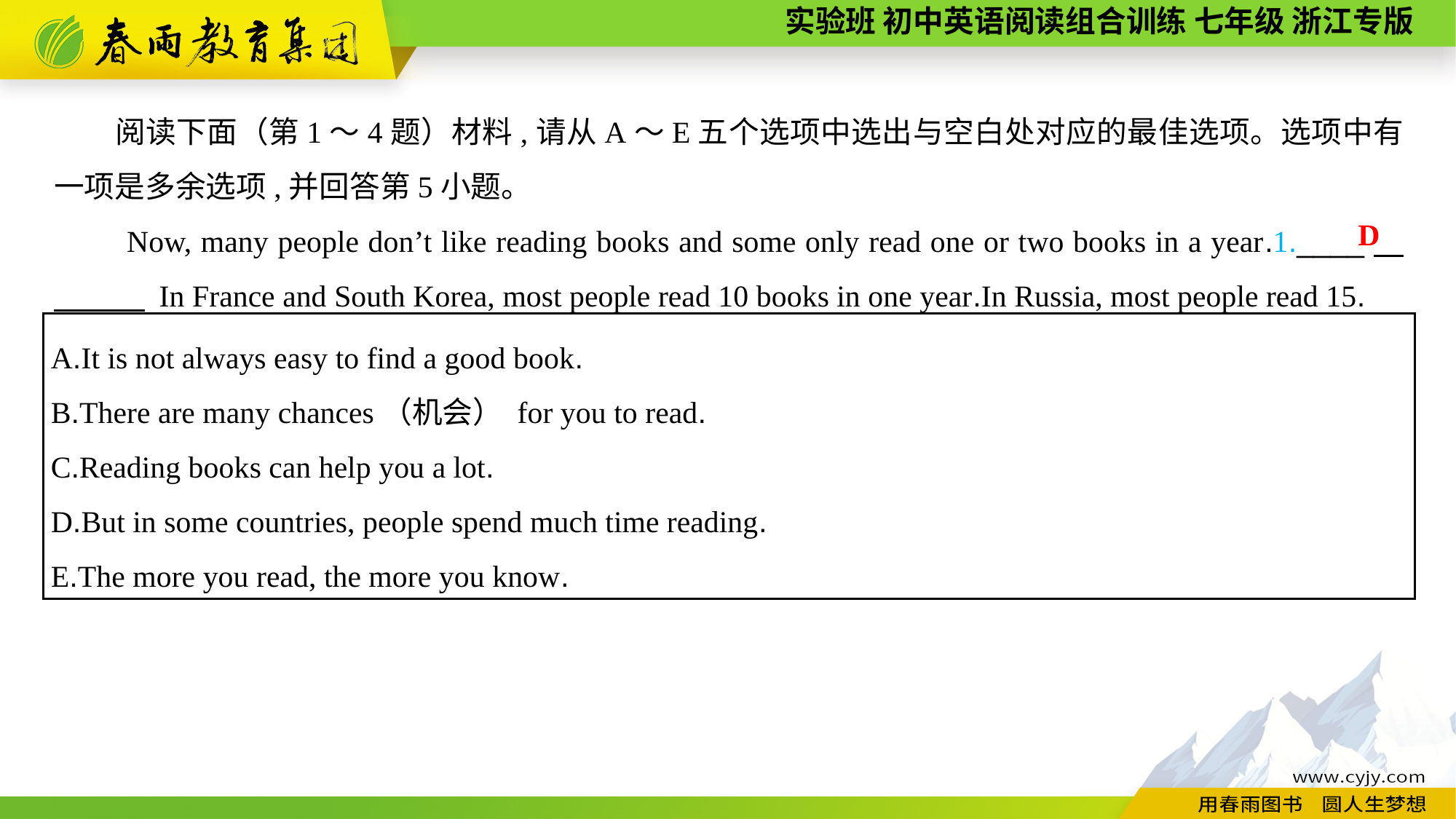

阅读下面（第1～4题）材料,请从A～E五个选项中选出与空白处对应的最佳选项。选项中有一项是多余选项,并回答第5小题。
Now, many people don’t like reading books and some only read one or two books in a year.1.____　　　　 In France and South Korea, most people read 10 books in one year.In Russia, most people read 15.
D

A.It is not always easy to find a good book.
B.There are many chances（机会） for you to read.
C.Reading books can help you a lot.
D.But in some countries, people spend much time reading.
E.The more you read, the more you know.